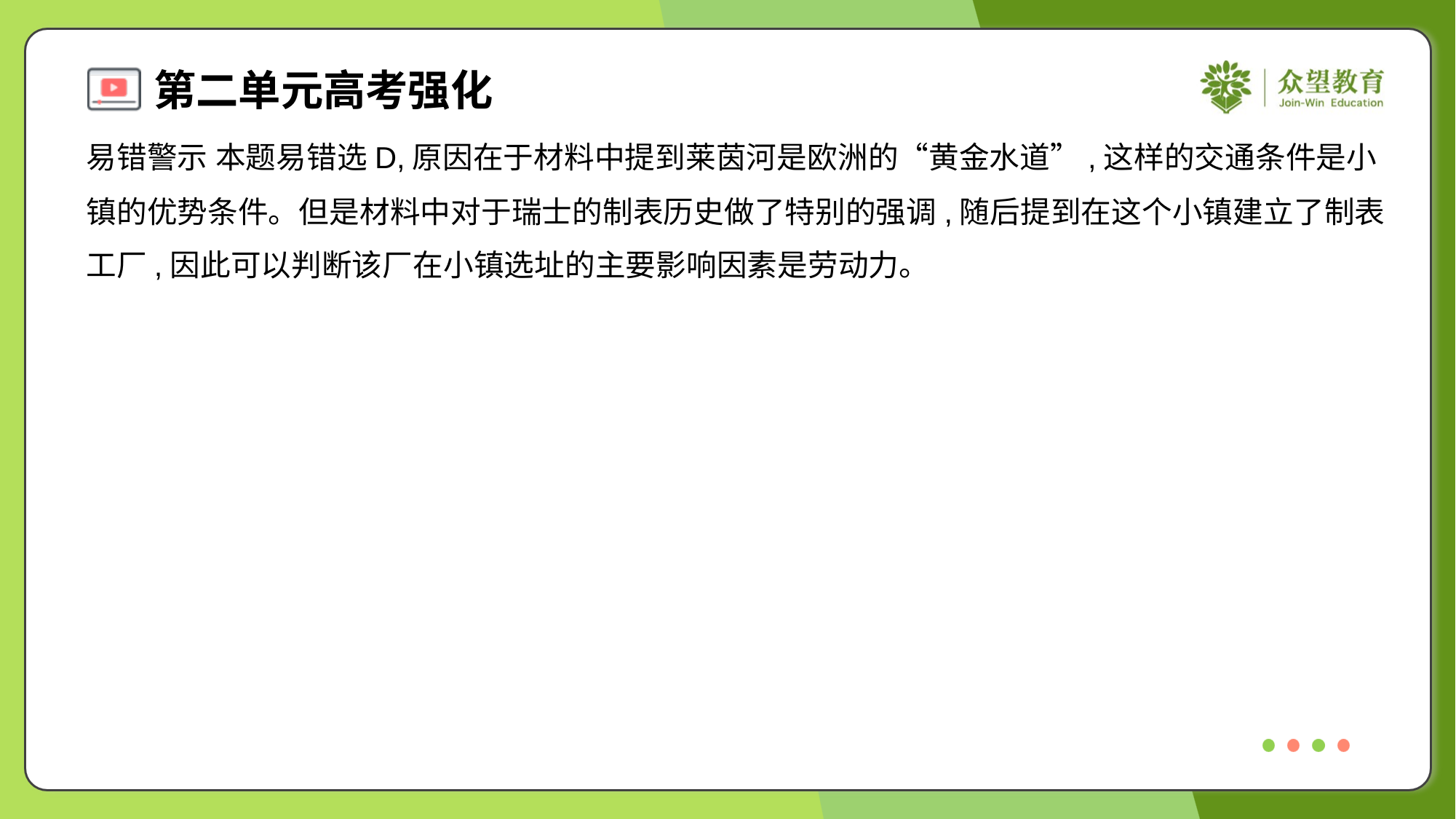

易错警示 本题易错选D,原因在于材料中提到莱茵河是欧洲的“黄金水道”,这样的交通条件是小
镇的优势条件。但是材料中对于瑞士的制表历史做了特别的强调,随后提到在这个小镇建立了制表
工厂,因此可以判断该厂在小镇选址的主要影响因素是劳动力。